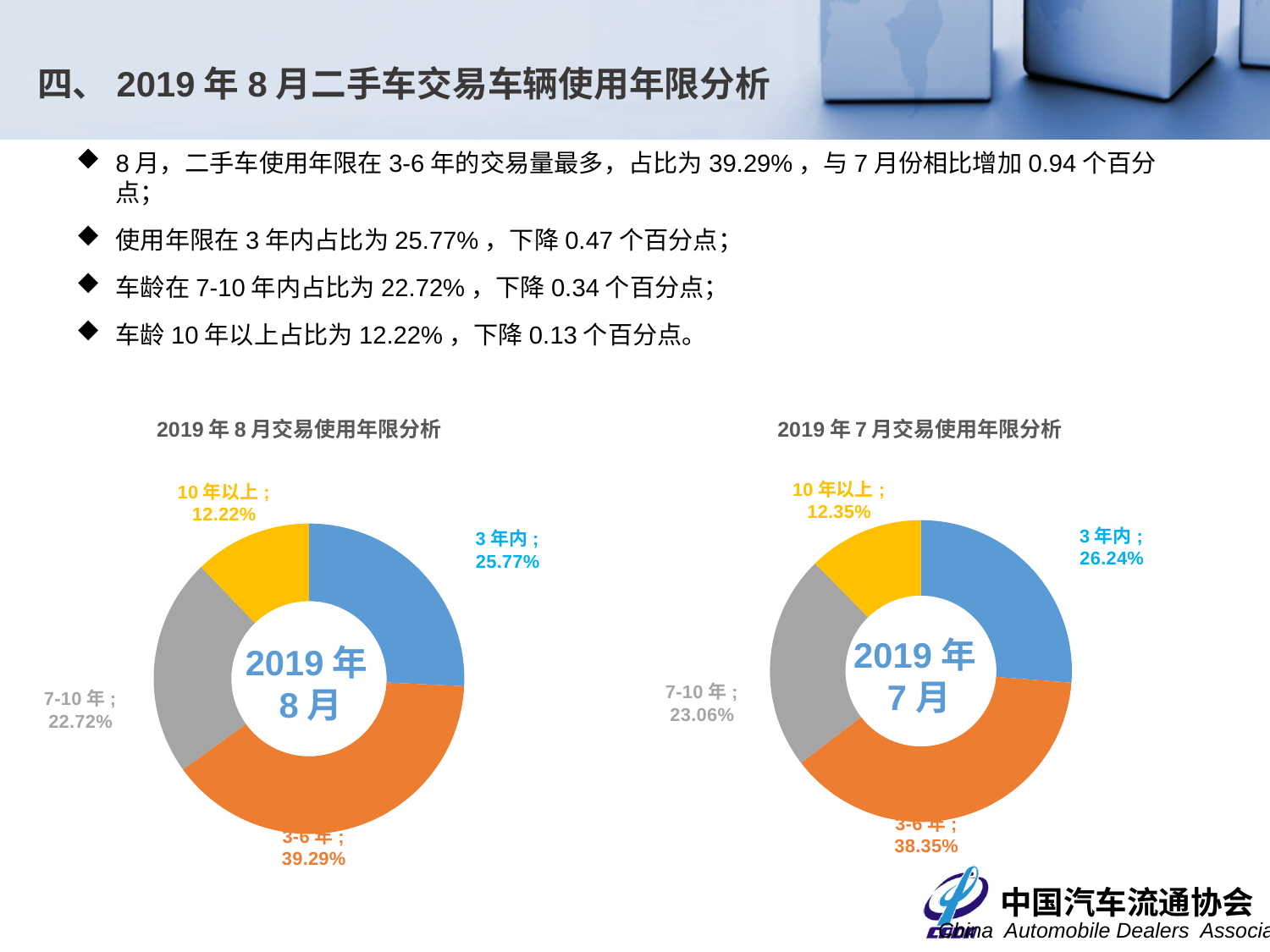

# 四、2019年8月二手车交易车辆使用年限分析
8月，二手车使用年限在3-6年的交易量最多，占比为39.29%，与7月份相比增加0.94个百分点；
使用年限在3年内占比为25.77%，下降0.47个百分点；
车龄在7-10年内占比为22.72%，下降0.34个百分点；
车龄10年以上占比为12.22%，下降0.13个百分点。

### Chart: 2019年8月交易使用年限分析

| Category | 交易数量 |
|---|---|
| 3年内 | 0.25769143169878506 |
| 3-6年 | 0.3928839291896893 |
| 7-10年 | 0.2271910057990771 |
| 10年以上 | 0.12223363331244853 |

### Chart: 2019年7月交易使用年限分析

| Category | 交易数量 |
|---|---|
| 3年内 | 0.2623735112790757 |
| 3-6年 | 0.38345642126576934 |
| 7-10年 | 0.23062787212045963 |
| 10年以上 | 0.12354219533469529 |
2019年7月
2019年8月